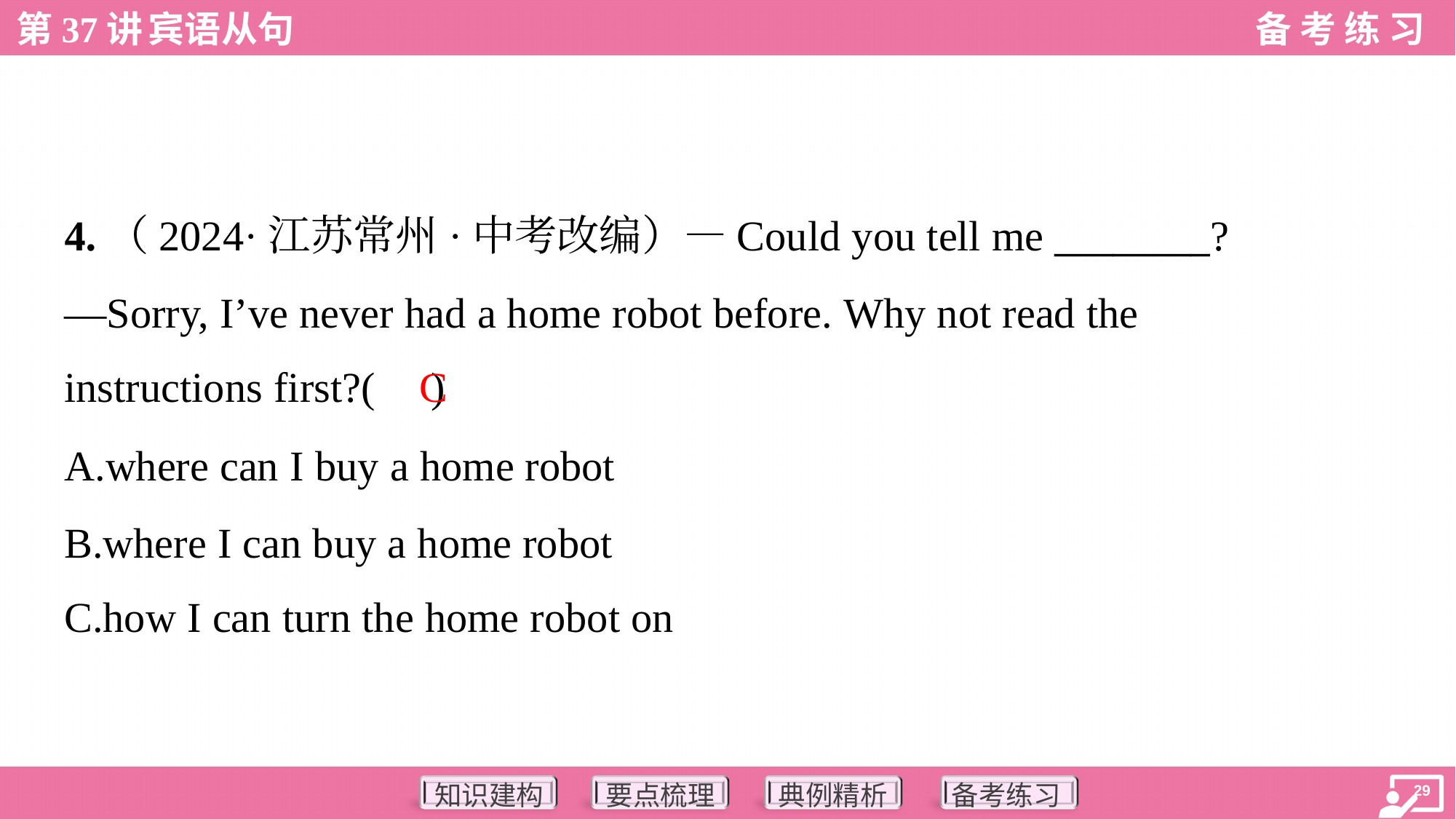

4.（2024·江苏常州·中考改编）—Could you tell me ________?
—Sorry, I’ve never had a home robot before. Why not read the
instructions first?(     )
C
A.where can I buy a home robot
B.where I can buy a home robot
C.how I can turn the home robot on